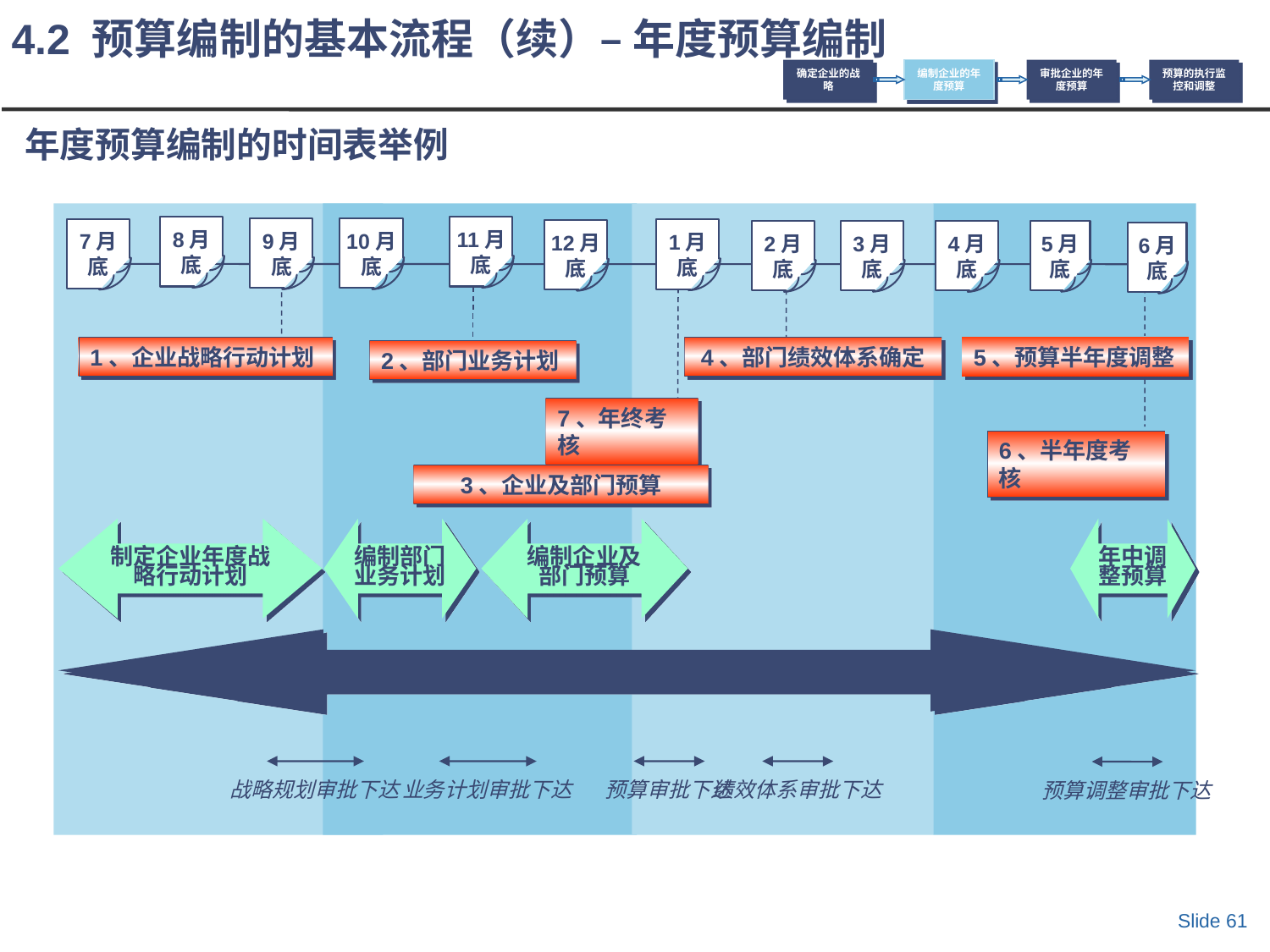

4.2 预算编制的基本流程（续）– 年度预算编制
确定企业的战略
编制企业的年度预算
审批企业的年度预算
预算的执行监控和调整

# 年度预算编制的时间表举例

8月底

11月底

9月底

10月底

7月底

1月底

12月底

3月底

5月底

2月底

4月底

6月底

1、企业战略行动计划
4、部门绩效体系确定
5、预算半年度调整
2、部门业务计划

7、年终考核
6、半年度考核
3、企业及部门预算
制定企业年度战略行动计划
编制部门业务计划
编制企业及部门预算
年中调整预算
执行预算

战略规划审批下达

业务计划审批下达

预算审批下达

绩效体系审批下达

预算调整审批下达
Slide 61